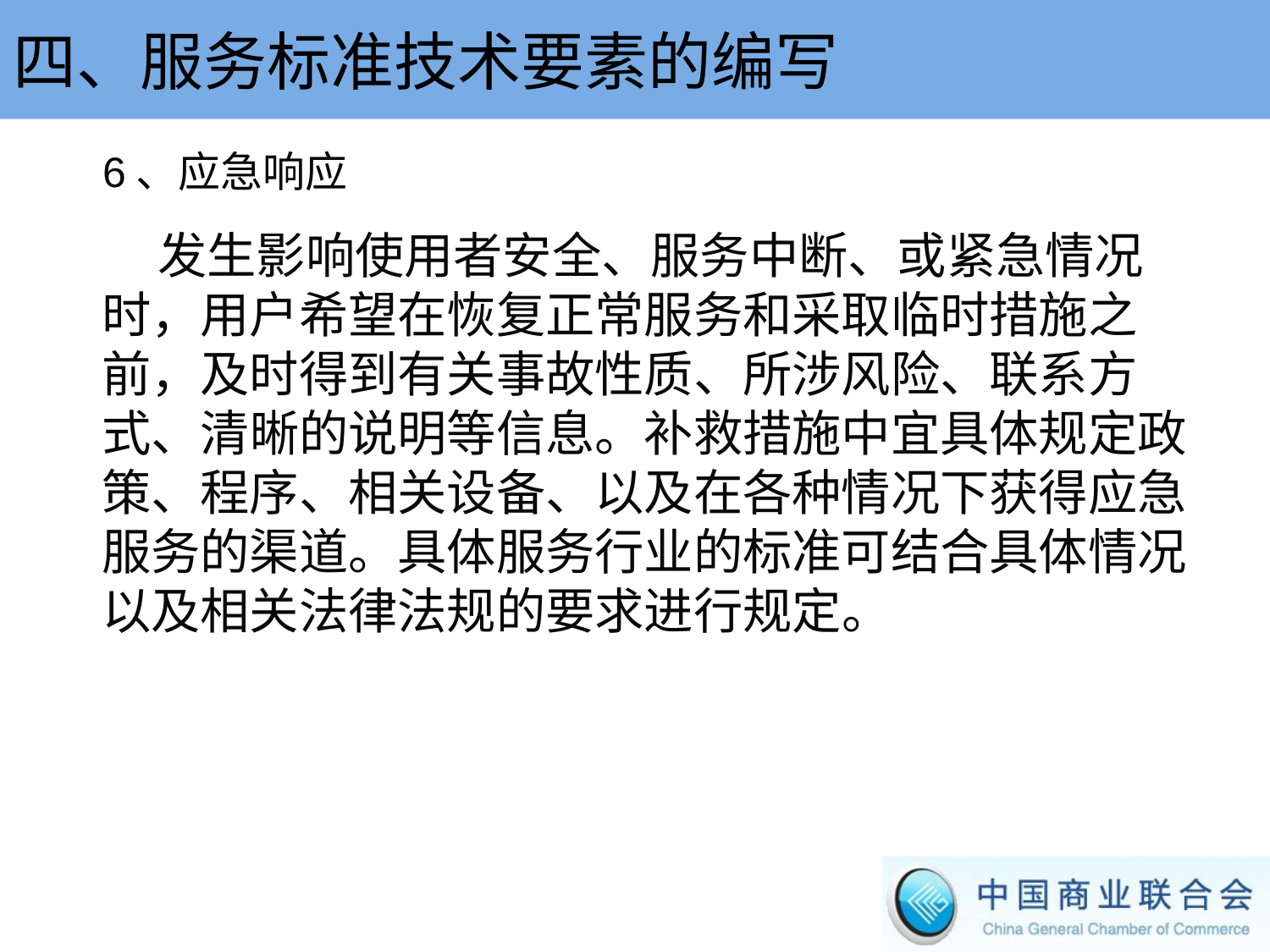

四、服务标准技术要素的编写
6、应急响应
    发生影响使用者安全、服务中断、或紧急情况时，用户希望在恢复正常服务和采取临时措施之前，及时得到有关事故性质、所涉风险、联系方式、清晰的说明等信息。补救措施中宜具体规定政策、程序、相关设备、以及在各种情况下获得应急服务的渠道。具体服务行业的标准可结合具体情况以及相关法律法规的要求进行规定。